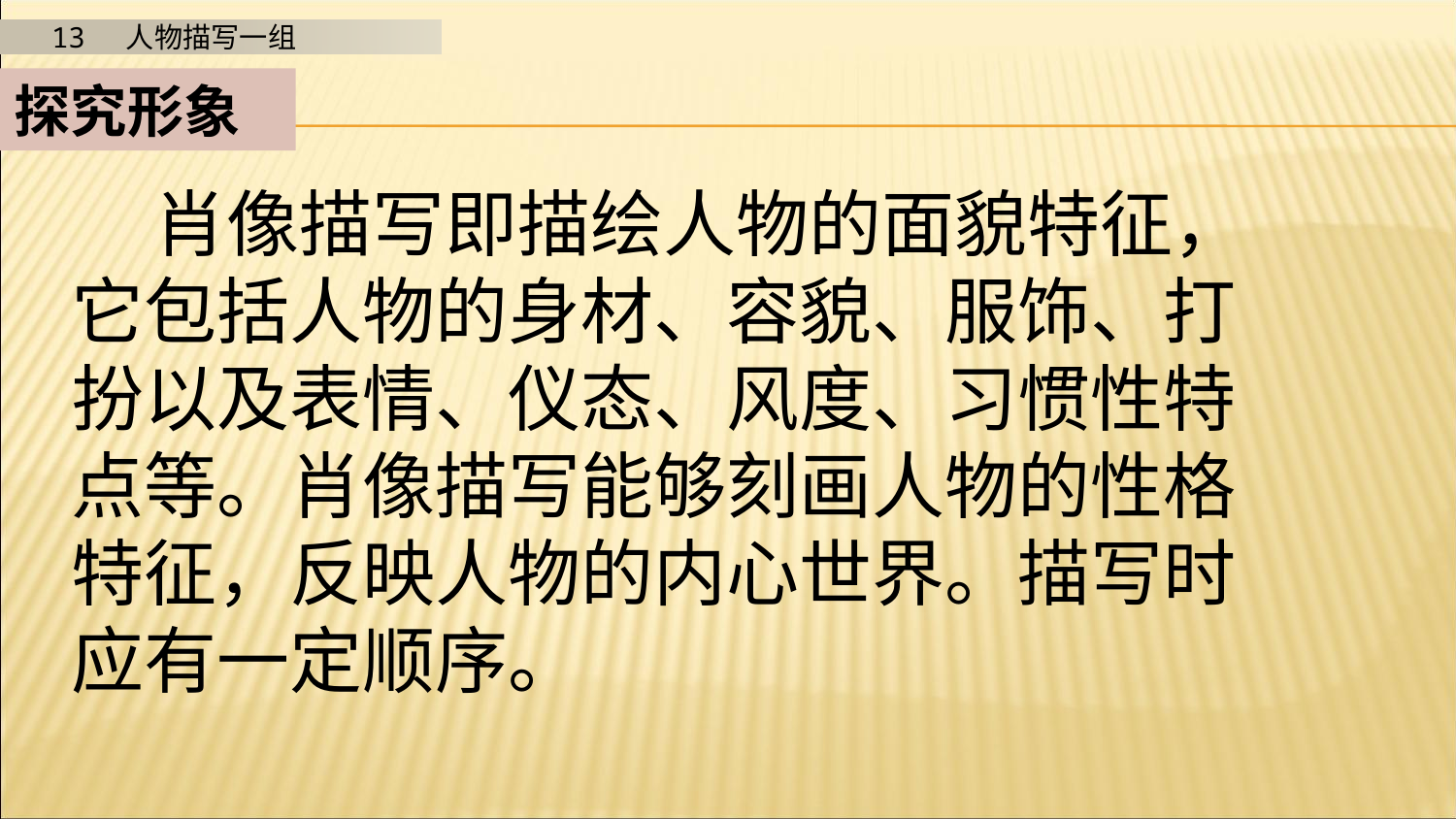

探究形象
    肖像描写即描绘人物的面貌特征，它包括人物的身材、容貌、服饰、打扮以及表情、仪态、风度、习惯性特点等。肖像描写能够刻画人物的性格特征，反映人物的内心世界。描写时应有一定顺序。